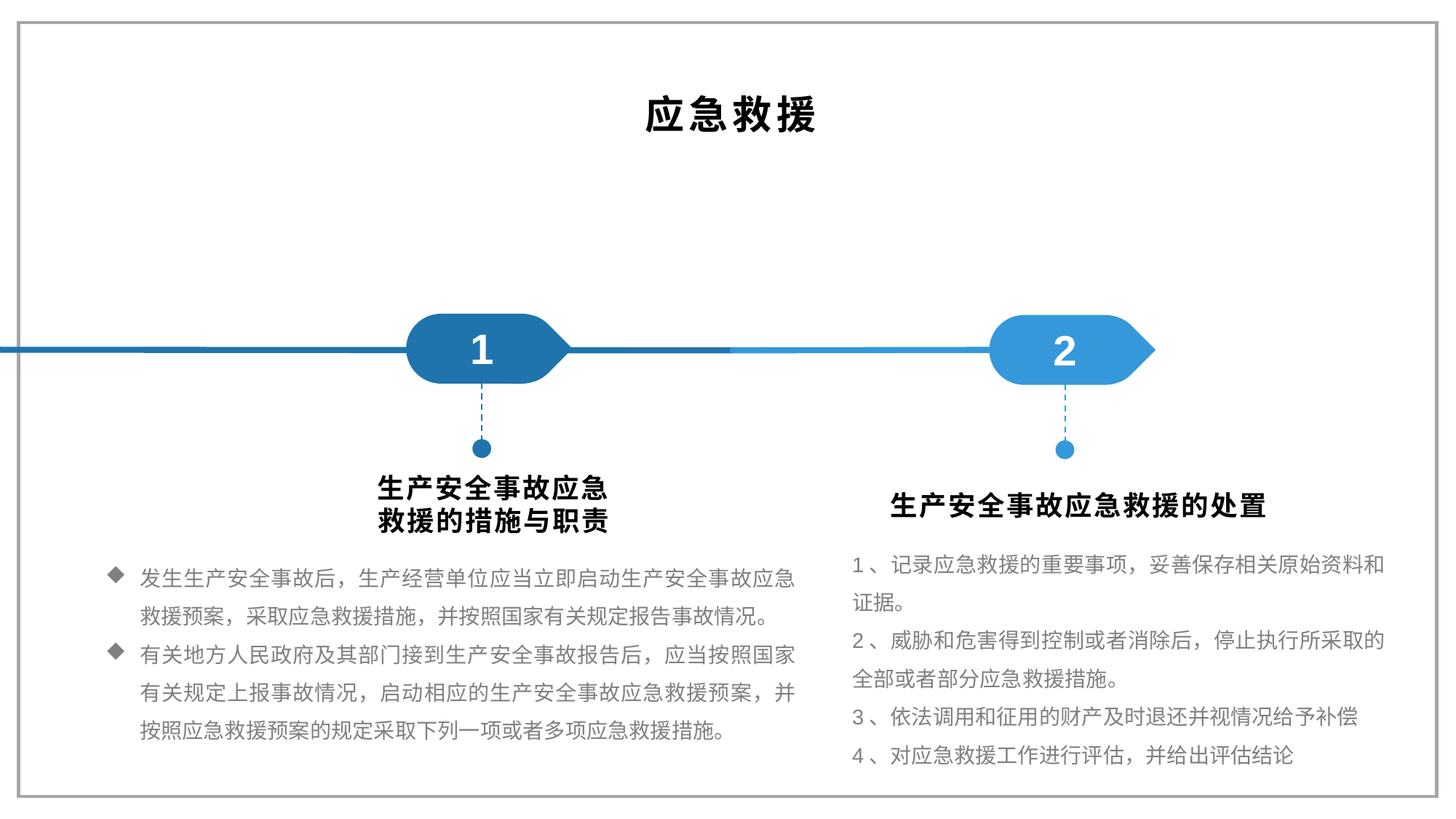

应急救援

1
2

生产安全事故应急救援的措施与职责
生产安全事故应急救援的处置
1、记录应急救援的重要事项，妥善保存相关原始资料和证据。
2、威胁和危害得到控制或者消除后，停止执行所采取的全部或者部分应急救援措施。
3、依法调用和征用的财产及时退还并视情况给予补偿
4、对应急救援工作进行评估，并给出评估结论
发生生产安全事故后，生产经营单位应当立即启动生产安全事故应急救援预案，采取应急救援措施，并按照国家有关规定报告事故情况。
有关地方人民政府及其部门接到生产安全事故报告后，应当按照国家有关规定上报事故情况，启动相应的生产安全事故应急救援预案，并按照应急救援预案的规定采取下列一项或者多项应急救援措施。